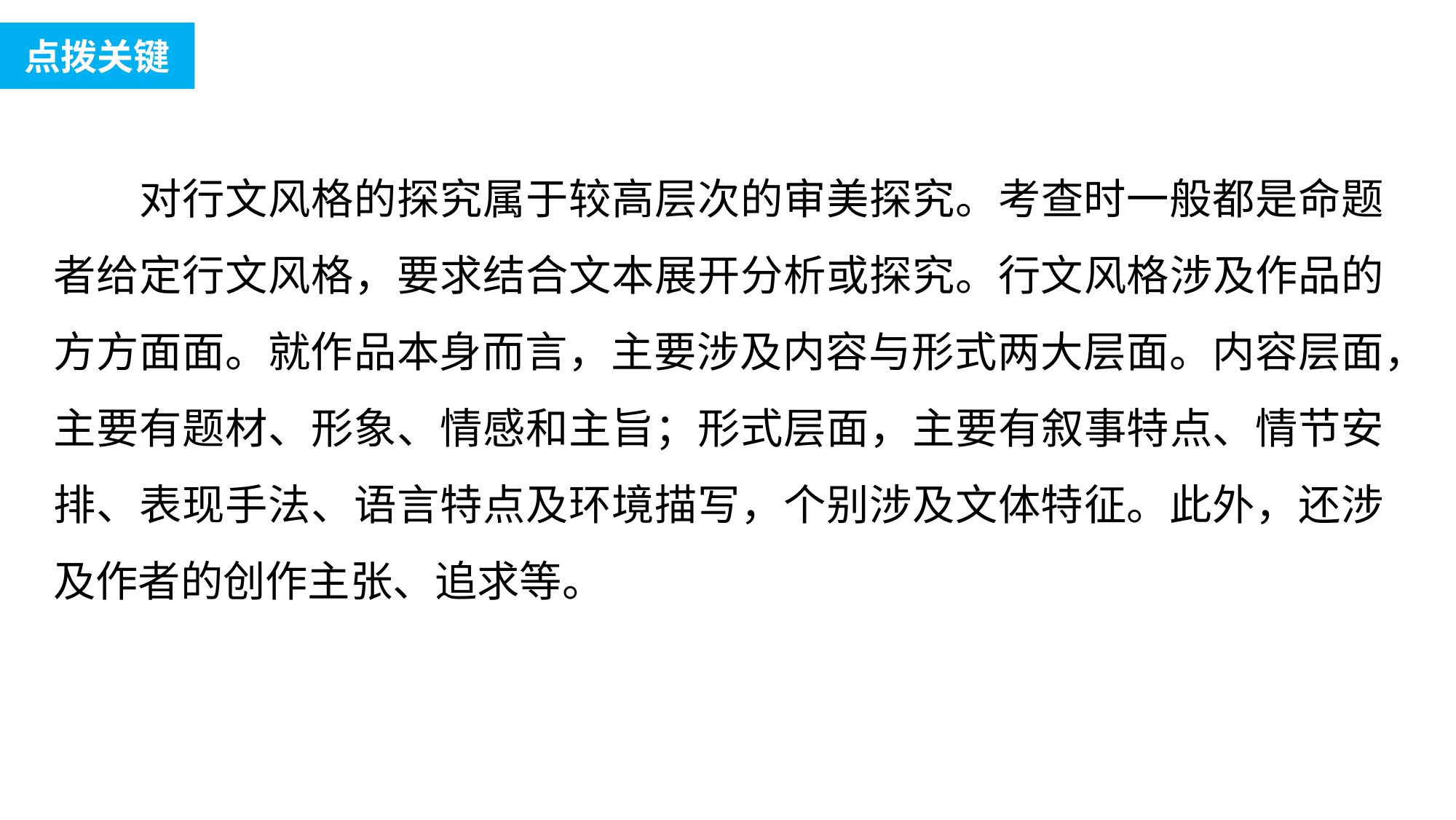

点拨关键
对行文风格的探究属于较高层次的审美探究。考查时一般都是命题者给定行文风格，要求结合文本展开分析或探究。行文风格涉及作品的方方面面。就作品本身而言，主要涉及内容与形式两大层面。内容层面，主要有题材、形象、情感和主旨；形式层面，主要有叙事特点、情节安排、表现手法、语言特点及环境描写，个别涉及文体特征。此外，还涉及作者的创作主张、追求等。